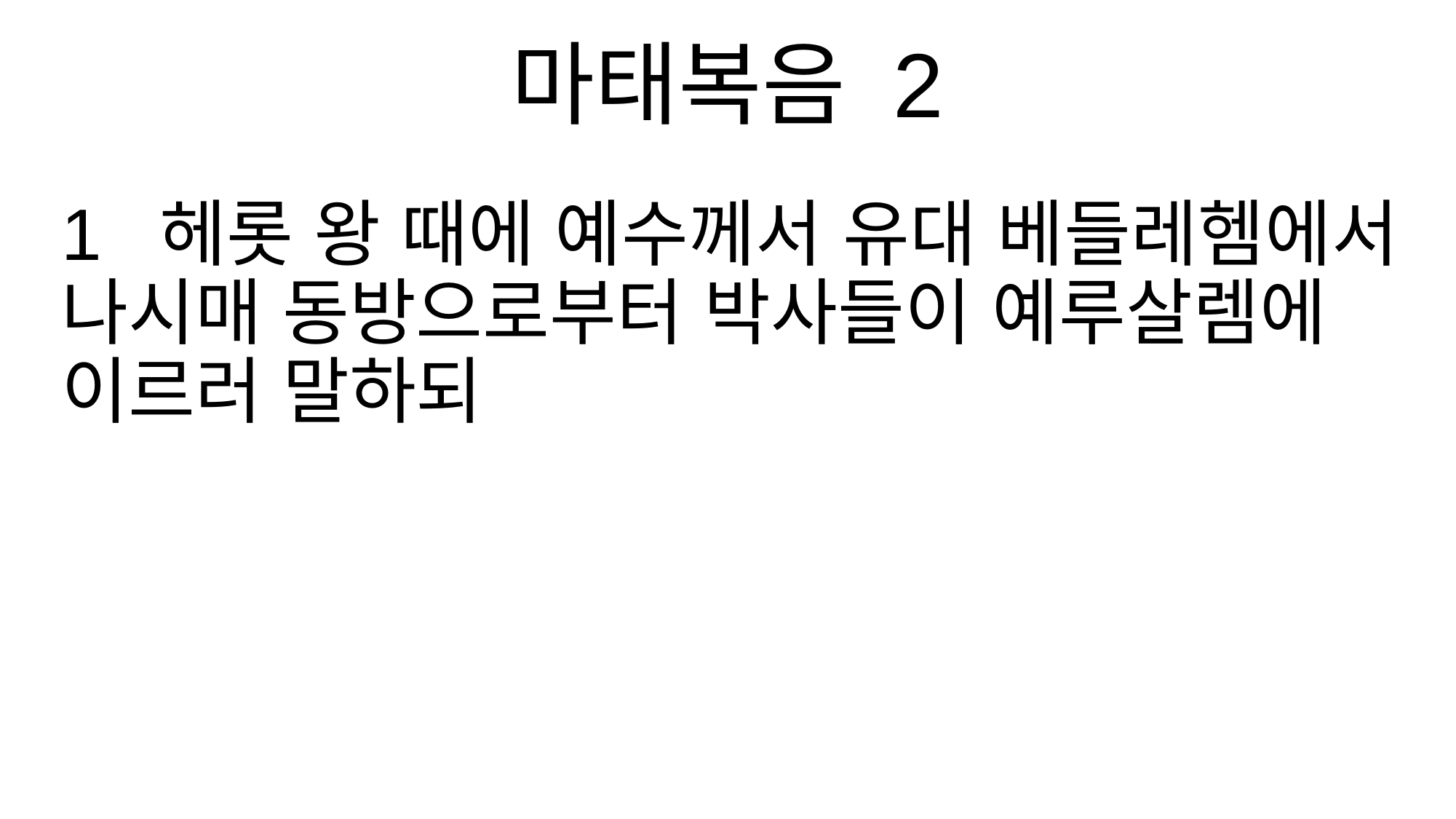

마태복음 2
1  헤롯 왕 때에 예수께서 유대 베들레헴에서 나시매 동방으로부터 박사들이 예루살렘에 이르러 말하되